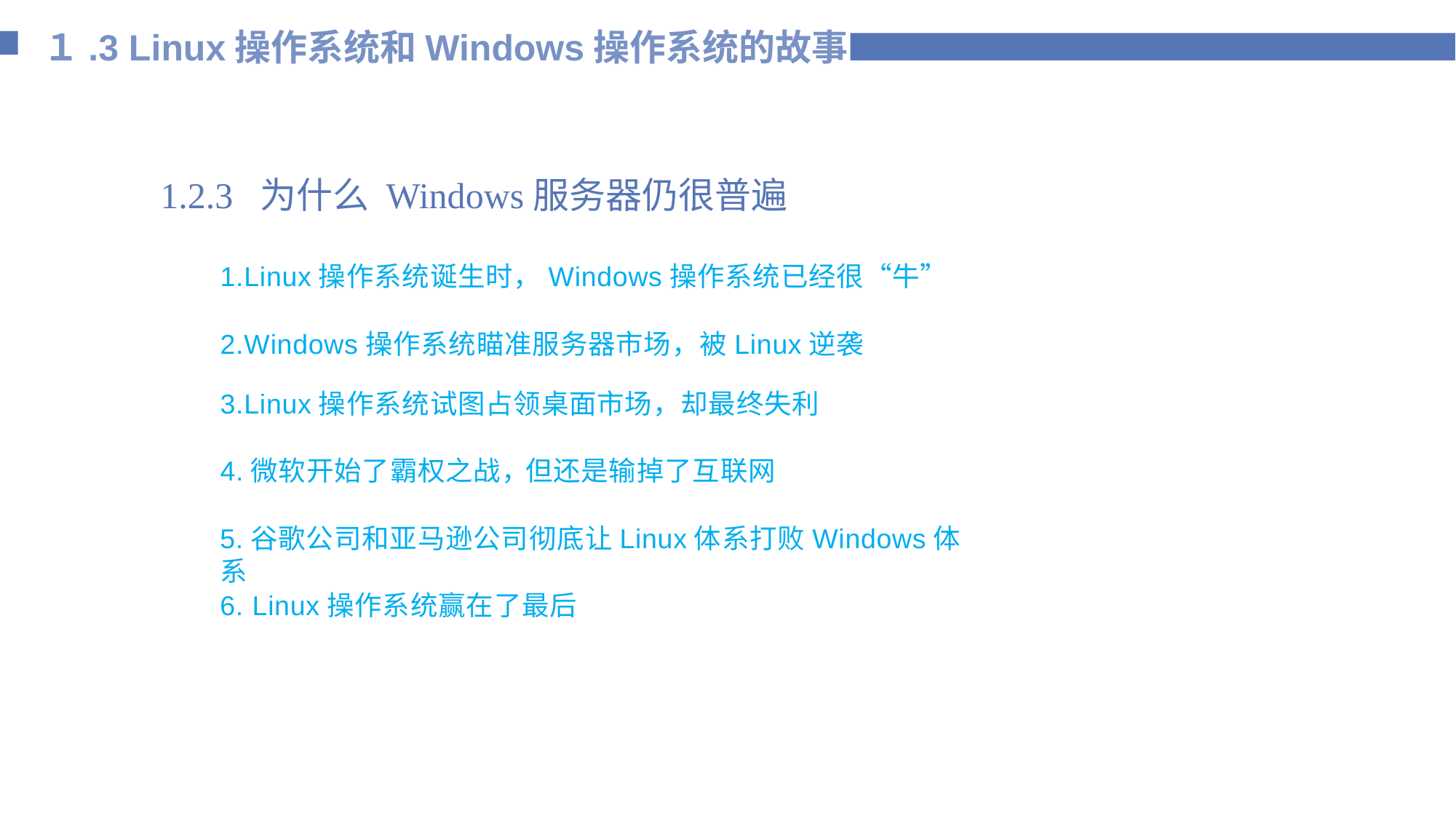

１.3 Linux操作系统和Windows操作系统的故事

1.2.3  为什么 Windows服务器仍很普遍

1.Linux操作系统诞生时，Windows操作系统已经很“牛”

2.Windows操作系统瞄准服务器市场，被Linux逆袭

3.Linux操作系统试图占领桌面市场，却最终失利
4.微软开始了霸权之战， 但还是输掉了互联网
5.谷歌公司和亚马逊公司彻底让Linux体系打败Windows体系
6. Linux操作系统赢在了最后